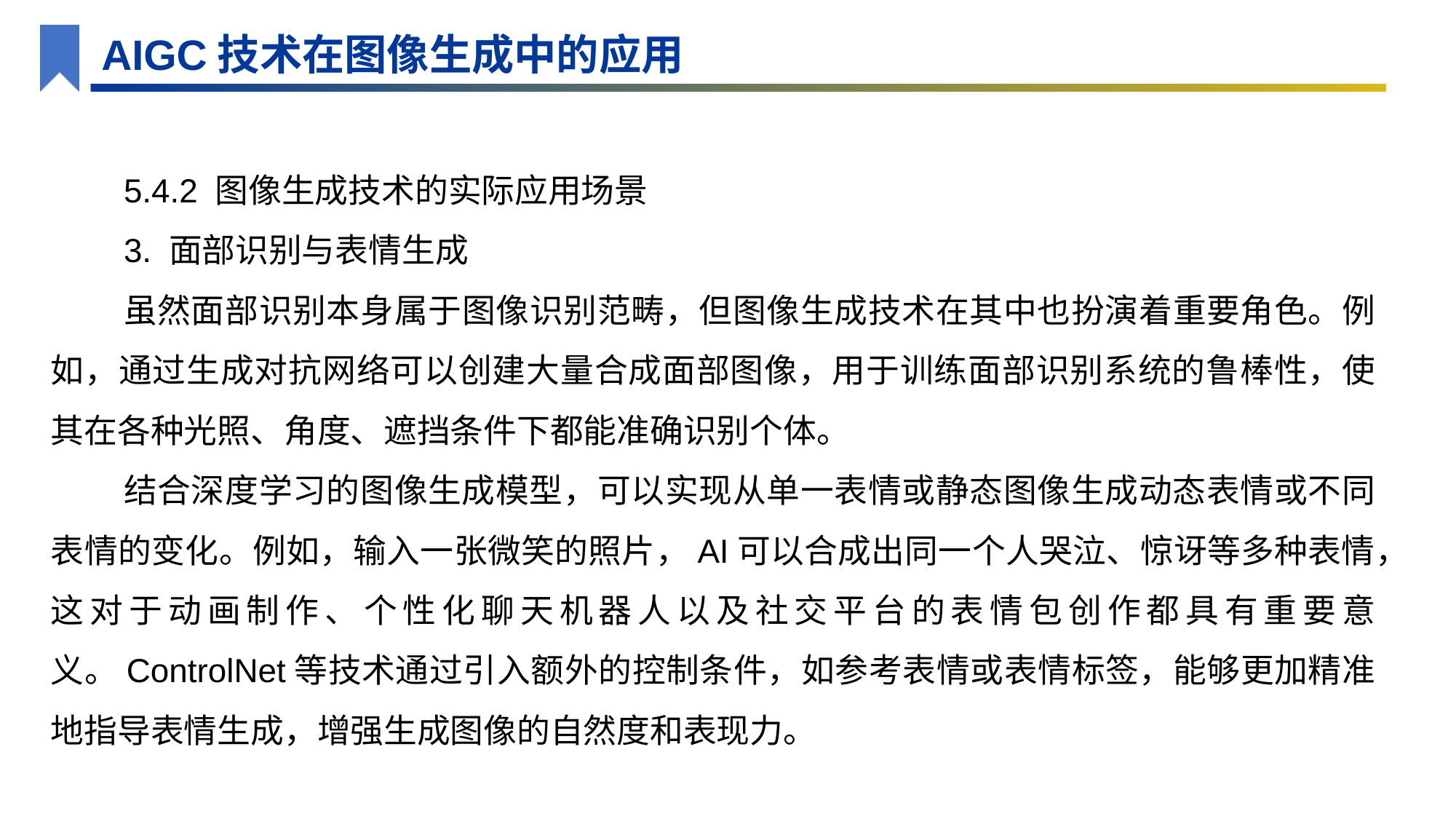

AIGC技术在图像生成中的应用
5.4.2 图像生成技术的实际应用场景
3. 面部识别与表情生成
虽然面部识别本身属于图像识别范畴，但图像生成技术在其中也扮演着重要角色。例如，通过生成对抗网络可以创建大量合成面部图像，用于训练面部识别系统的鲁棒性，使其在各种光照、角度、遮挡条件下都能准确识别个体。
结合深度学习的图像生成模型，可以实现从单一表情或静态图像生成动态表情或不同表情的变化。例如，输入一张微笑的照片，AI可以合成出同一个人哭泣、惊讶等多种表情，这对于动画制作、个性化聊天机器人以及社交平台的表情包创作都具有重要意义。ControlNet等技术通过引入额外的控制条件，如参考表情或表情标签，能够更加精准地指导表情生成，增强生成图像的自然度和表现力。